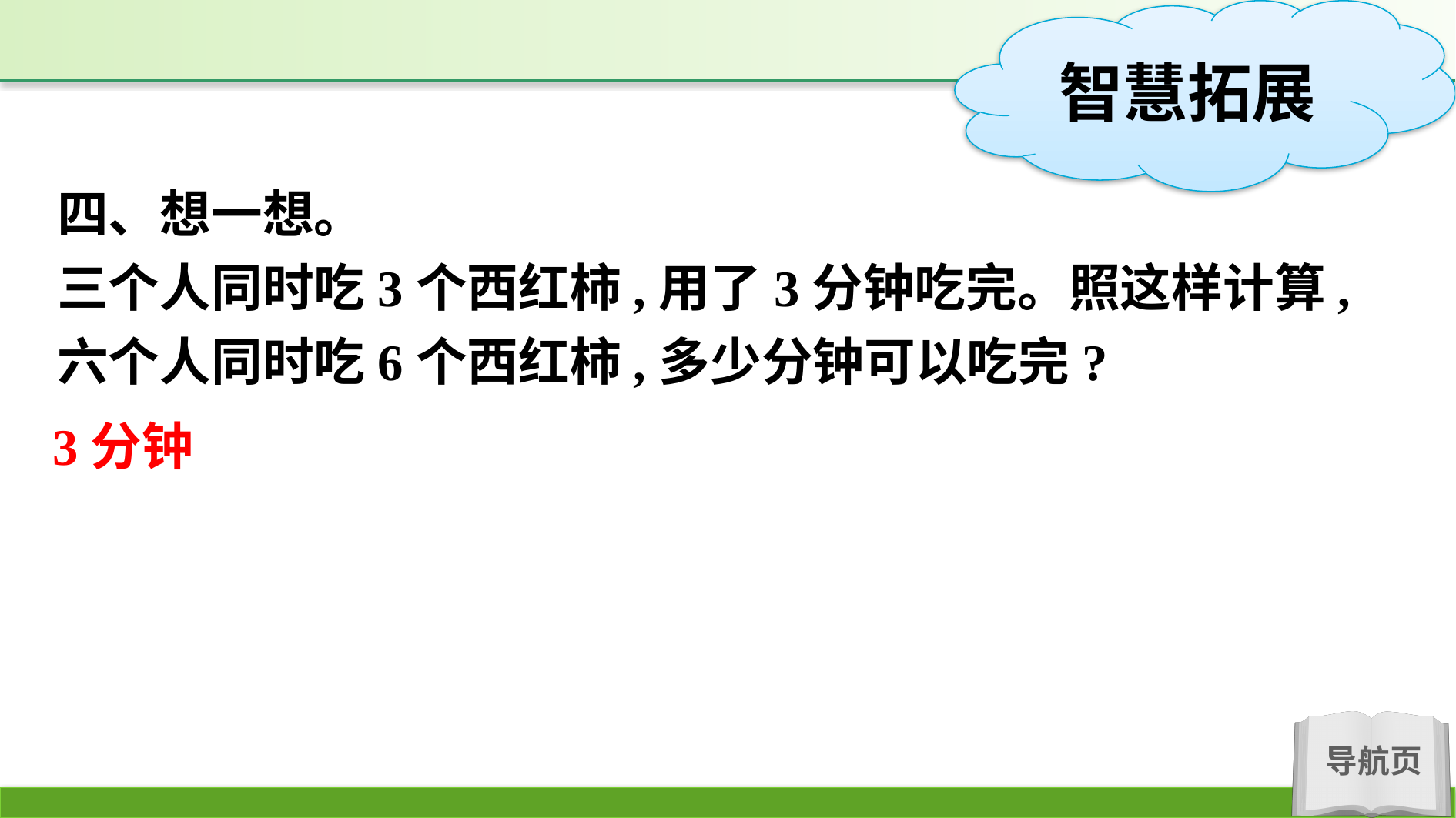

四、想一想。
三个人同时吃3个西红柿,用了3分钟吃完。照这样计算,六个人同时吃6个西红柿,多少分钟可以吃完?
3分钟